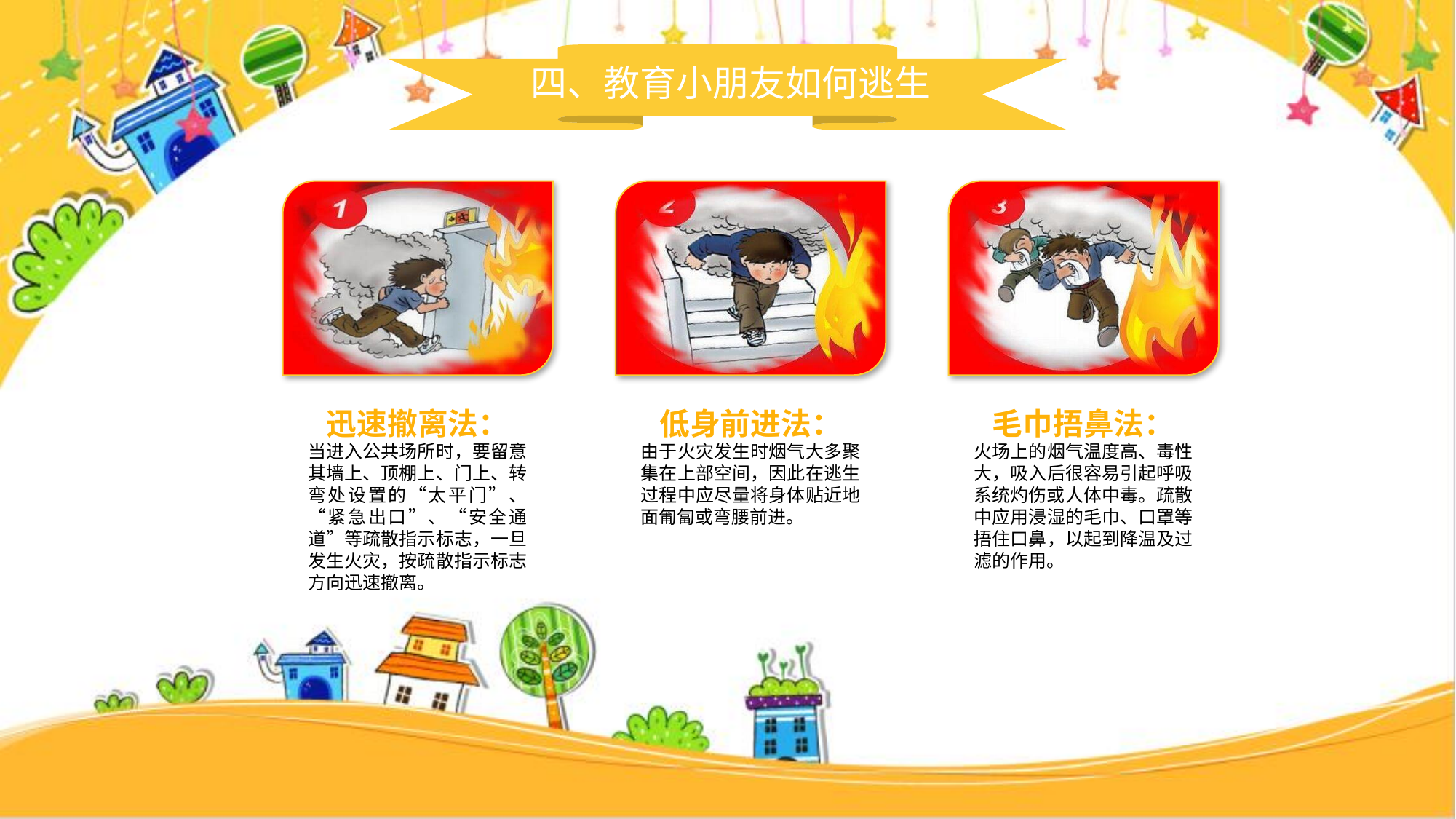

四、教育小朋友如何逃生

迅速撤离法：
低身前进法：
毛巾捂鼻法：
当进入公共场所时，要留意其墙上、顶棚上、门上、转弯处设置的“太平门”、“紧急出口”、“安全通道”等疏散指示标志，一旦发生火灾，按疏散指示标志方向迅速撤离。
由于火灾发生时烟气大多聚集在上部空间，因此在逃生过程中应尽量将身体贴近地面匍匐或弯腰前进。
火场上的烟气温度高、毒性大，吸入后很容易引起呼吸系统灼伤或人体中毒。疏散中应用浸湿的毛巾、口罩等捂住口鼻，以起到降温及过滤的作用。